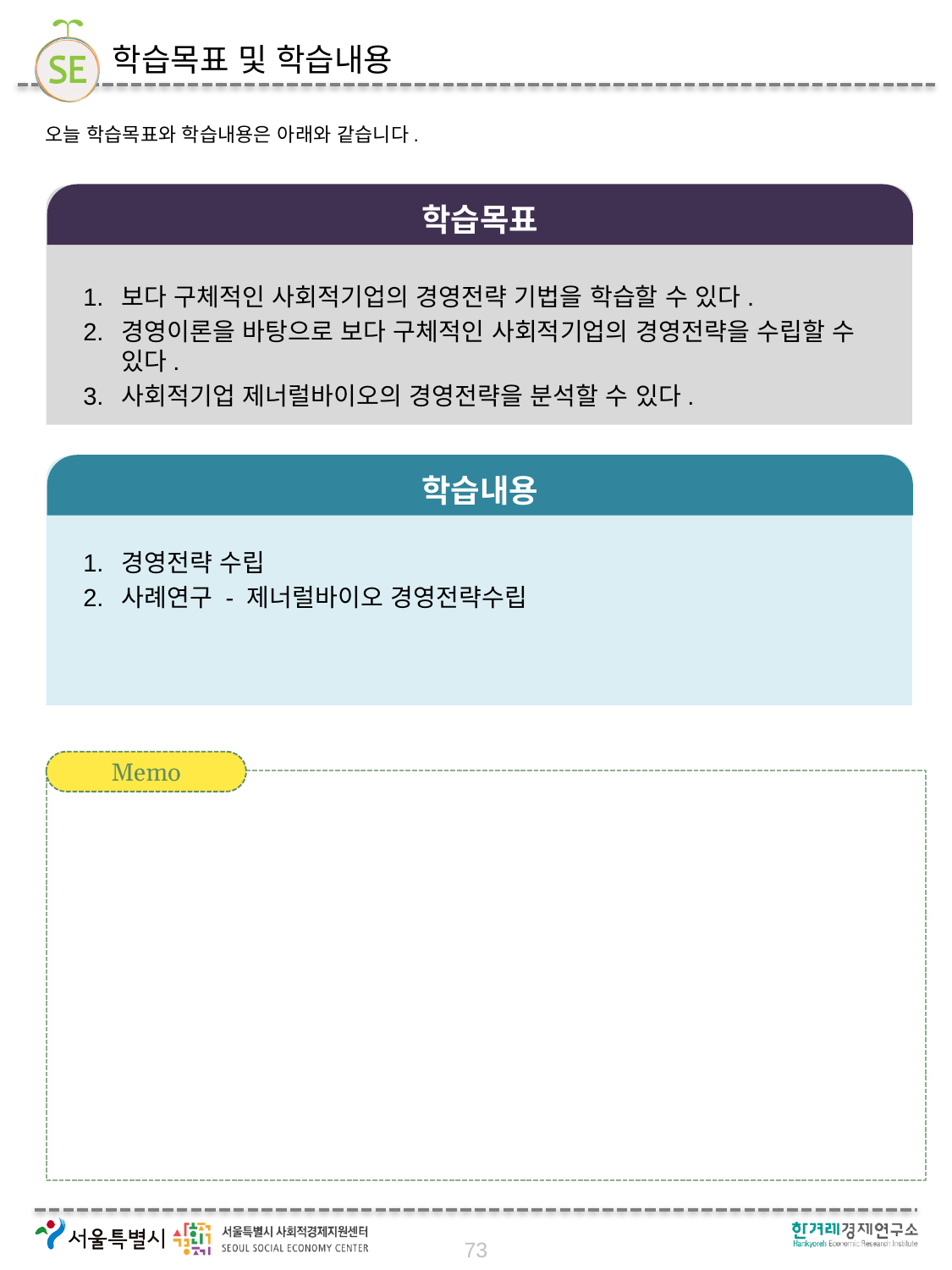

# 학습목표 및 학습내용
오늘 학습목표와 학습내용은 아래와 같습니다.
학습목표

보다 구체적인 사회적기업의 경영전략 기법을 학습할 수 있다.
경영이론을 바탕으로 보다 구체적인 사회적기업의 경영전략을 수립할 수 있다.
사회적기업 제너럴바이오의 경영전략을 분석할 수 있다.
학습내용

경영전략 수립
사례연구 - 제너럴바이오 경영전략수립
Memo

73